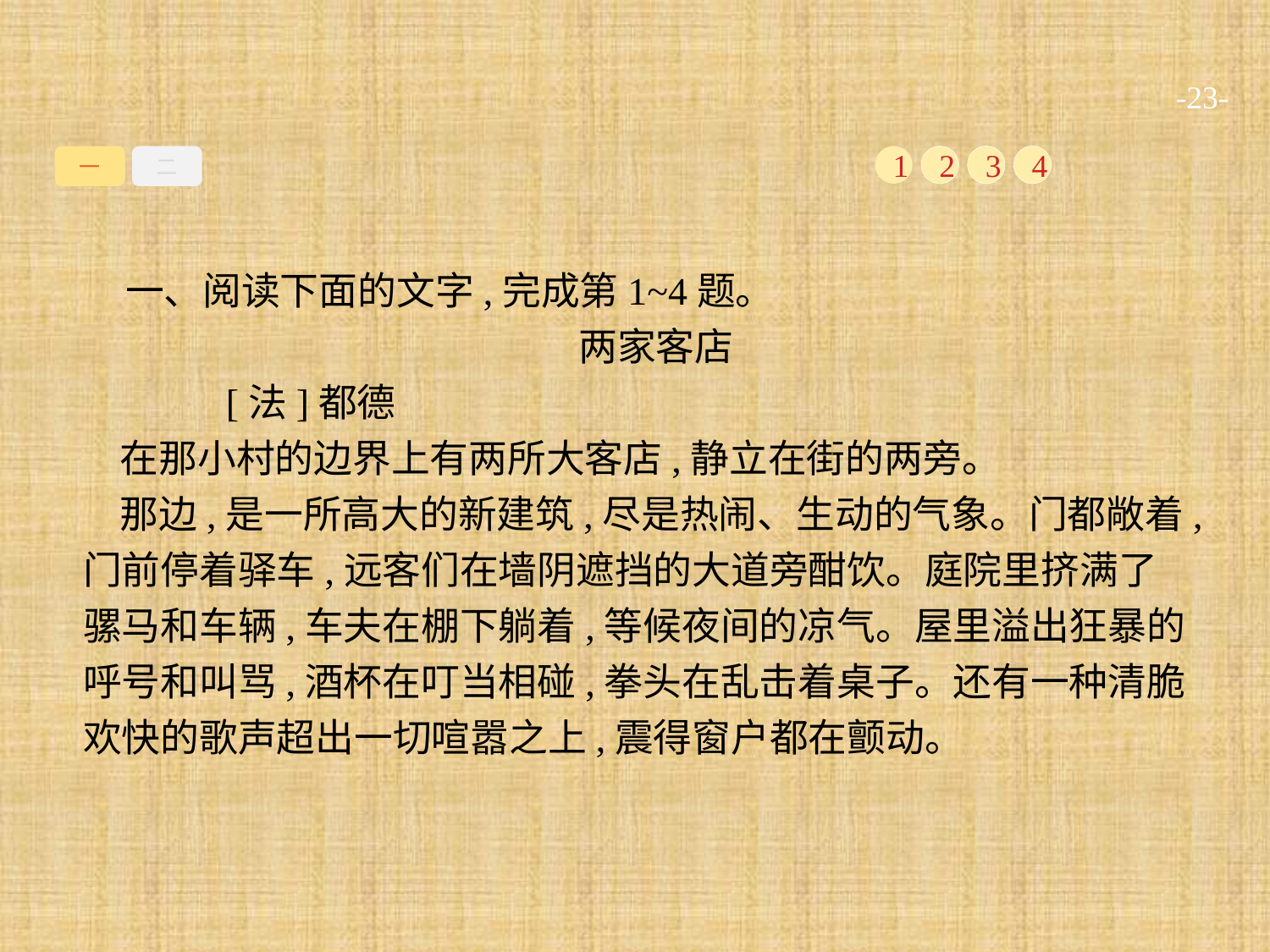

-23-
一
二
1
2
3
4
一、阅读下面的文字,完成第1~4题。
两家客店
	[法]都德
在那小村的边界上有两所大客店,静立在街的两旁。
那边,是一所高大的新建筑,尽是热闹、生动的气象。门都敞着,门前停着驿车,远客们在墙阴遮挡的大道旁酣饮。庭院里挤满了骡马和车辆,车夫在棚下躺着,等候夜间的凉气。屋里溢出狂暴的呼号和叫骂,酒杯在叮当相碰,拳头在乱击着桌子。还有一种清脆欢快的歌声超出一切喧嚣之上,震得窗户都在颤动。